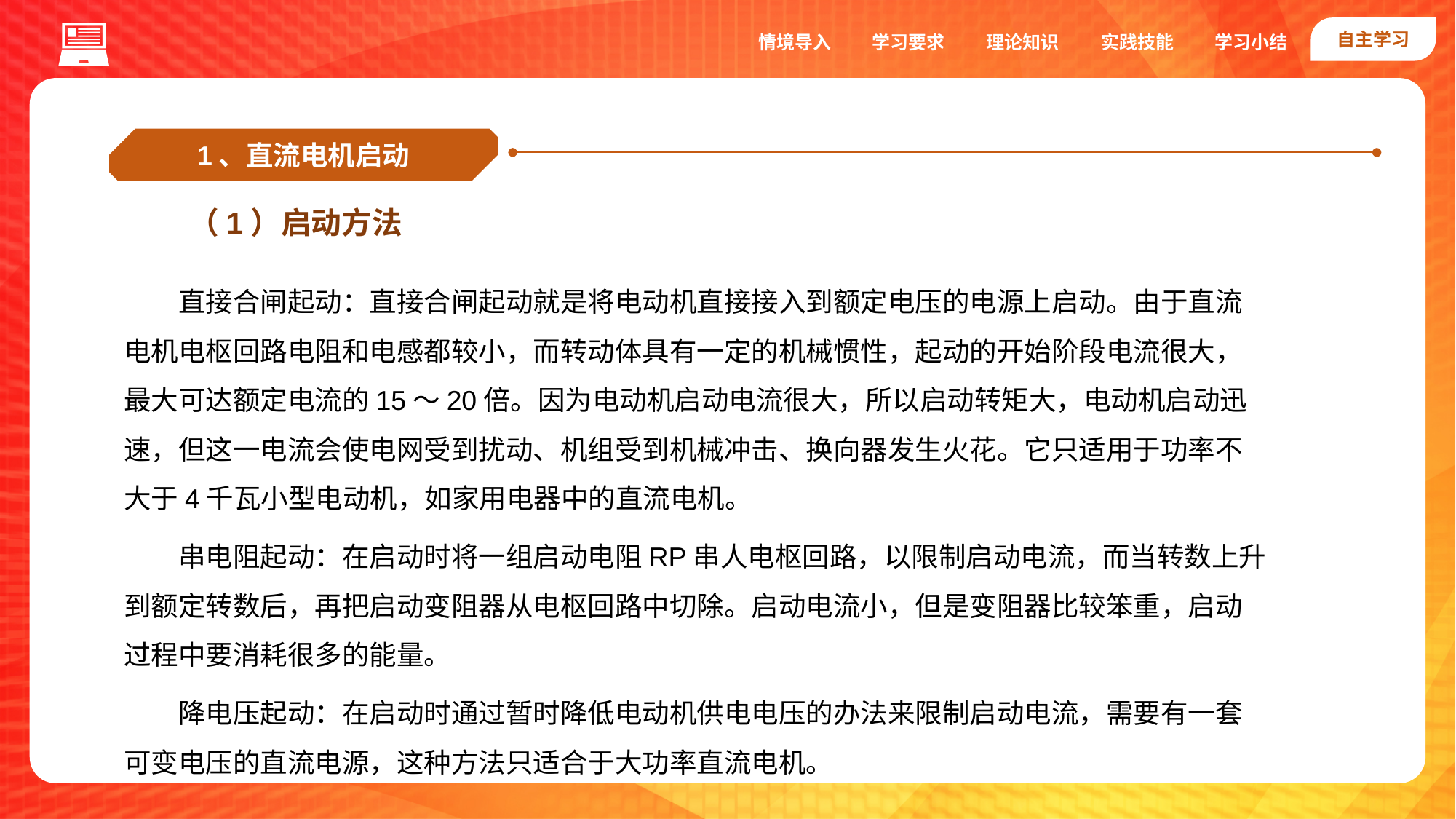

自主学习
实践技能
情境导入
学习要求
理论知识
学习小结

1、直流电机启动
（1）启动方法
直接合闸起动：直接合闸起动就是将电动机直接接入到额定电压的电源上启动。由于直流电机电枢回路电阻和电感都较小，而转动体具有一定的机械惯性，起动的开始阶段电流很大，最大可达额定电流的15～20倍。因为电动机启动电流很大，所以启动转矩大，电动机启动迅速，但这一电流会使电网受到扰动、机组受到机械冲击、换向器发生火花。它只适用于功率不大于4千瓦小型电动机，如家用电器中的直流电机。
串电阻起动：在启动时将一组启动电阻RP串人电枢回路，以限制启动电流，而当转数上升到额定转数后，再把启动变阻器从电枢回路中切除。启动电流小，但是变阻器比较笨重，启动过程中要消耗很多的能量。
降电压起动：在启动时通过暂时降低电动机供电电压的办法来限制启动电流，需要有一套可变电压的直流电源，这种方法只适合于大功率直流电机。